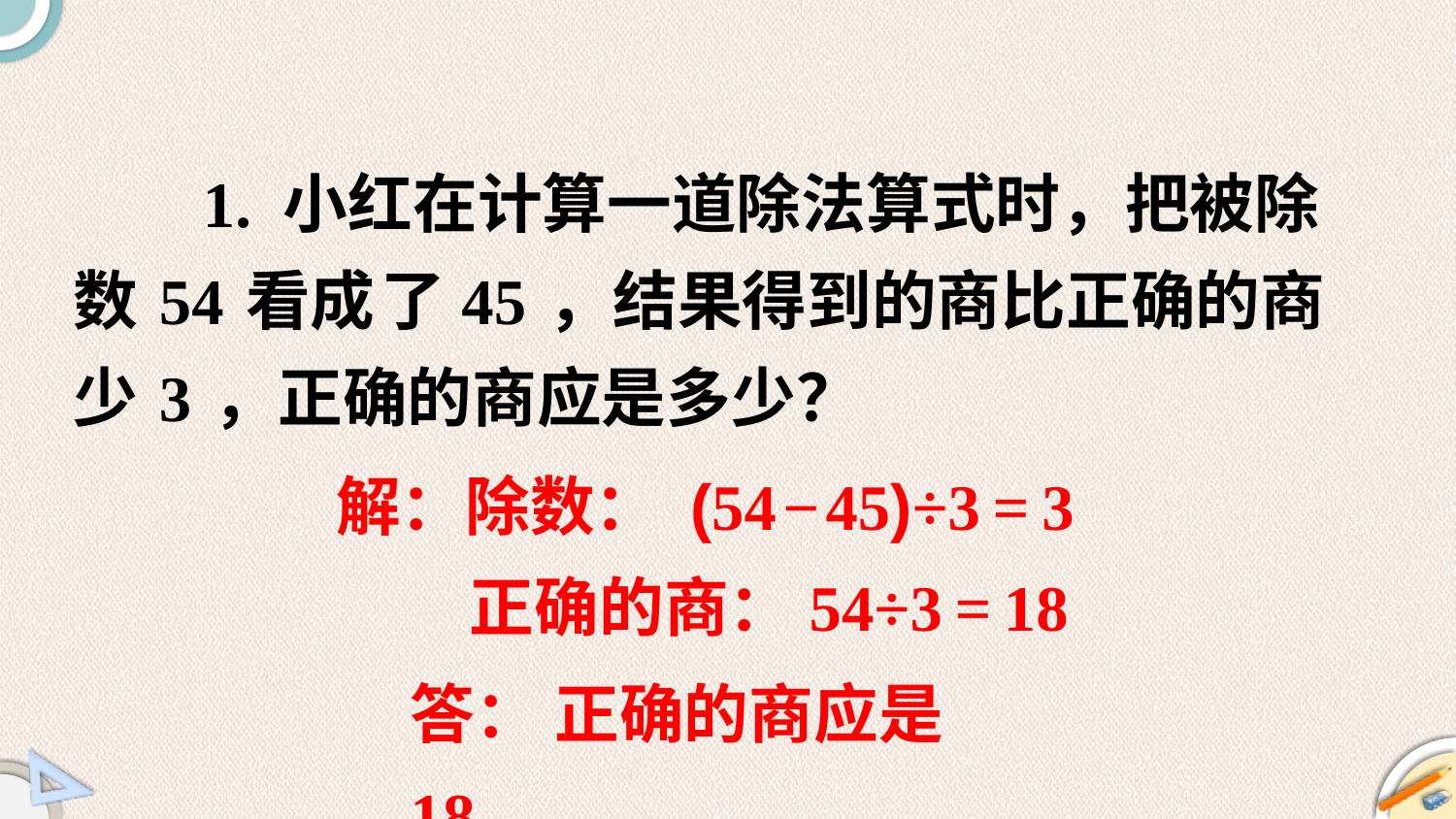

1. 小红在计算一道除法算式时，把被除数54看成了45，结果得到的商比正确的商少3，正确的商应是多少？
解：除数： (54−45)÷3=3
        正确的商：54÷3=18
答： 正确的商应是18。